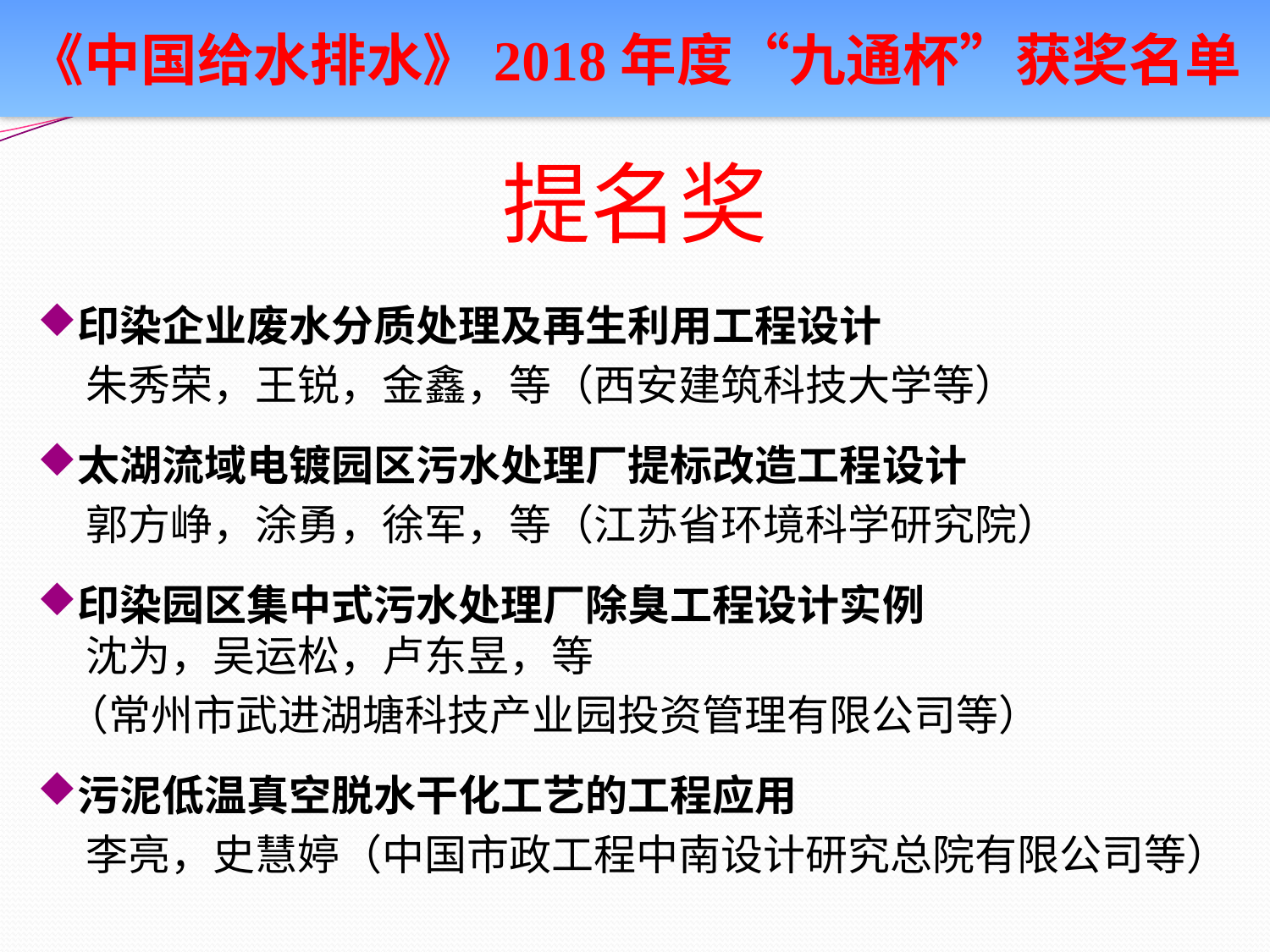

《中国给水排水》2018年度“九通杯”获奖名单
# 提名奖
印染企业废水分质处理及再生利用工程设计
    朱秀荣，王锐，金鑫，等（西安建筑科技大学等）
太湖流域电镀园区污水处理厂提标改造工程设计
    郭方峥，涂勇，徐军，等（江苏省环境科学研究院）
印染园区集中式污水处理厂除臭工程设计实例
    沈为，吴运松，卢东昱，等
  （常州市武进湖塘科技产业园投资管理有限公司等）
污泥低温真空脱水干化工艺的工程应用
    李亮，史慧婷（中国市政工程中南设计研究总院有限公司等）